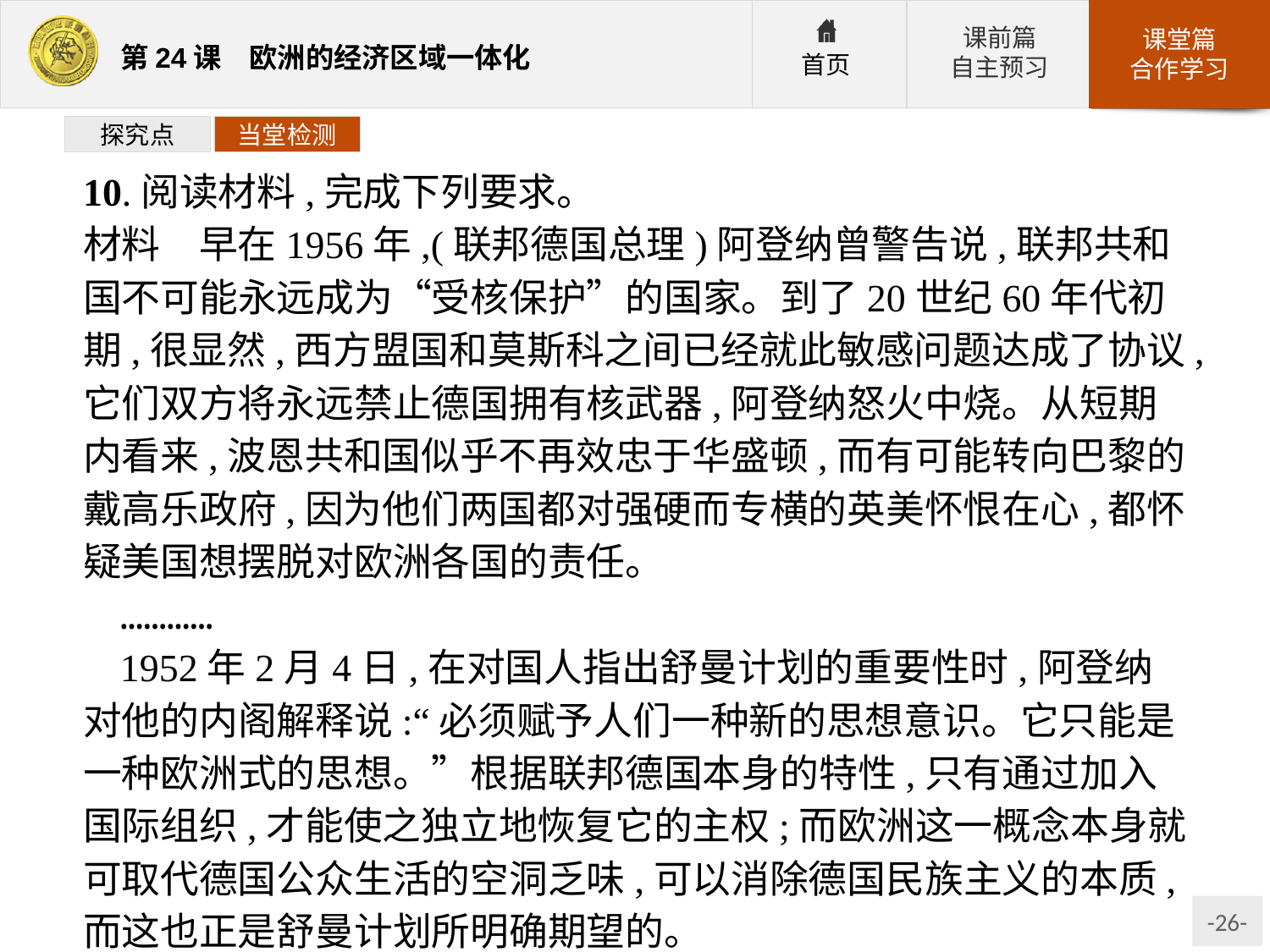

探究点
当堂检测
10.阅读材料,完成下列要求。
材料　早在1956年,(联邦德国总理)阿登纳曾警告说,联邦共和国不可能永远成为“受核保护”的国家。到了20世纪60年代初期,很显然,西方盟国和莫斯科之间已经就此敏感问题达成了协议,它们双方将永远禁止德国拥有核武器,阿登纳怒火中烧。从短期内看来,波恩共和国似乎不再效忠于华盛顿,而有可能转向巴黎的戴高乐政府,因为他们两国都对强硬而专横的英美怀恨在心,都怀疑美国想摆脱对欧洲各国的责任。
…………
1952年2月4日,在对国人指出舒曼计划的重要性时,阿登纳对他的内阁解释说:“必须赋予人们一种新的思想意识。它只能是一种欧洲式的思想。”根据联邦德国本身的特性,只有通过加入国际组织,才能使之独立地恢复它的主权;而欧洲这一概念本身就可取代德国公众生活的空洞乏味,可以消除德国民族主义的本质,而这也正是舒曼计划所明确期望的。